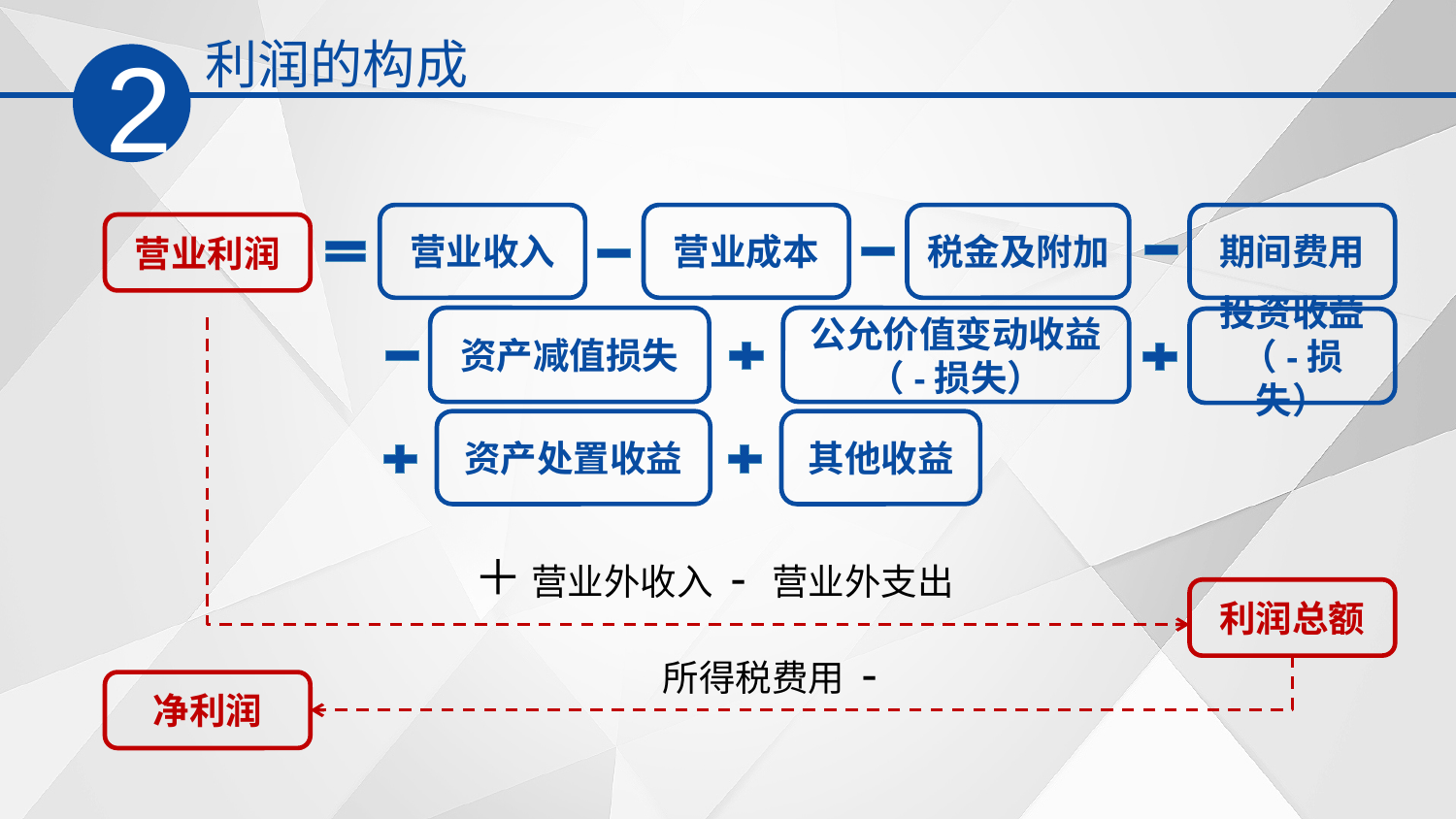

利润的构成
2

营业收入
营业成本
税金及附加
期间费用
营业利润

资产减值损失
公允价值变动收益（-损失）
投资收益
（-损失）

其他收益
资产处置收益

＋ 营业外收入 - 营业外支出
利润总额
所得税费用 -
净利润